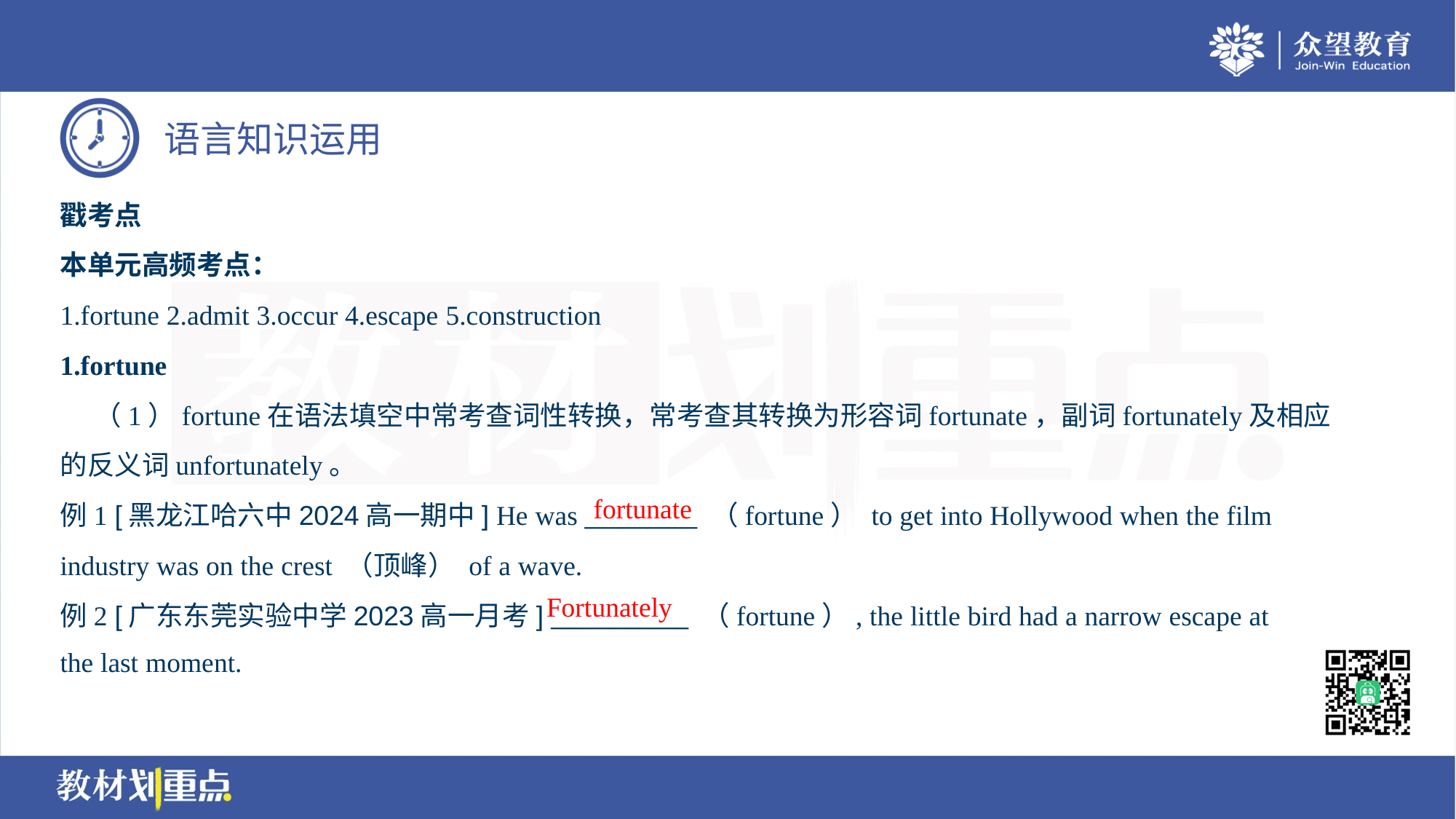

戳考点
本单元高频考点：
1.fortune 2.admit 3.occur 4.escape 5.construction
1.fortune
    （1）fortune在语法填空中常考查词性转换，常考查其转换为形容词fortunate，副词fortunately及相应
的反义词unfortunately。
例1 [黑龙江哈六中2024高一期中] He was _________ （fortune） to get into Hollywood when the film
industry was on the crest （顶峰） of a wave.
例2 [广东东莞实验中学2023高一月考] ___________ （fortune）, the little bird had a narrow escape at
the last moment.
fortunate
Fortunately